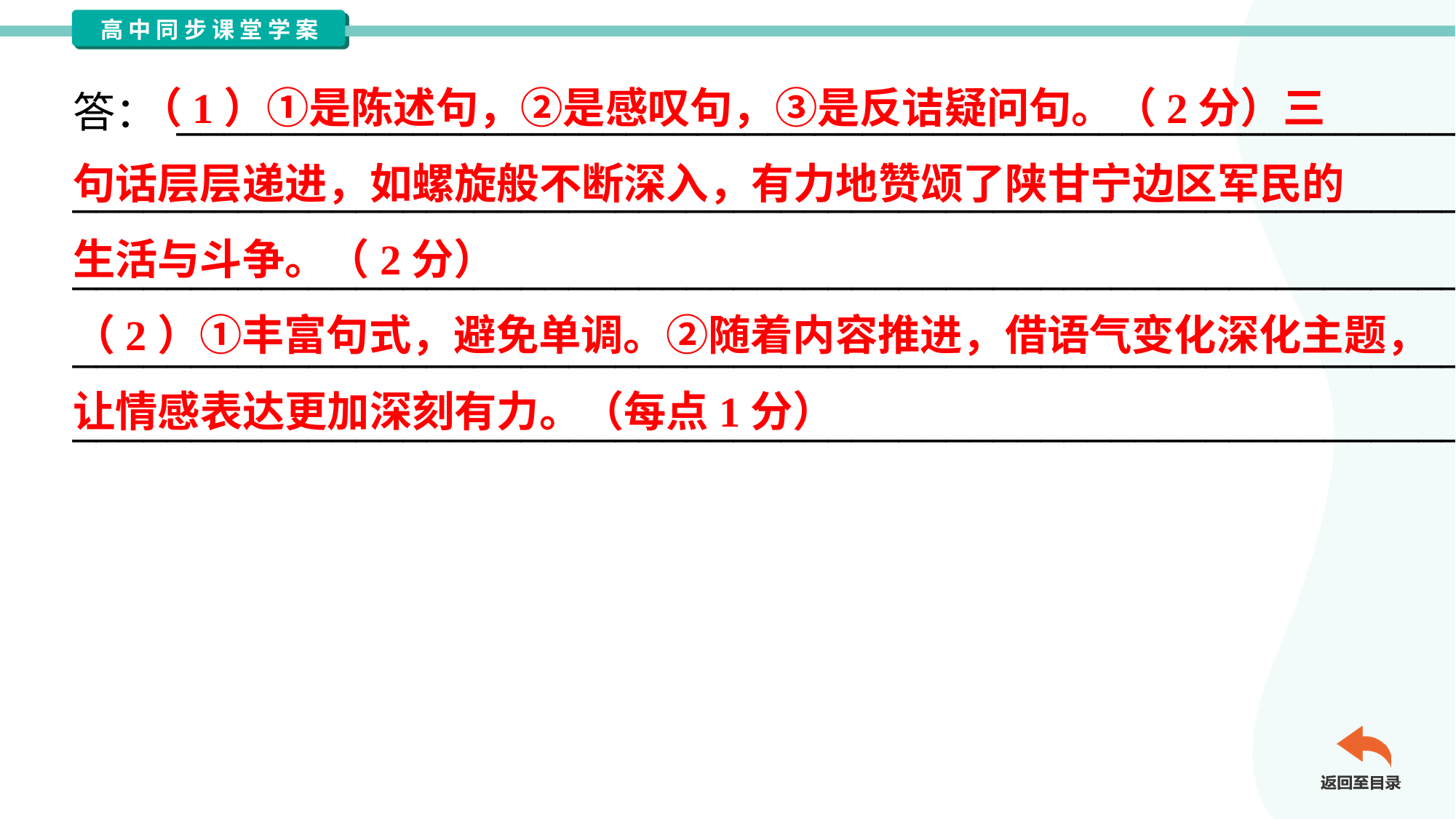

（1）①是陈述句，②是感叹句，③是反诘疑问句。（2分）三
句话层层递进，如螺旋般不断深入，有力地赞颂了陕甘宁边区军民的
生活与斗争。（2分）
（2）①丰富句式，避免单调。②随着内容推进，借语气变化深化主题，
让情感表达更加深刻有力。（每点1分）
答： ________________________________________________________
_____________________________________________________________
_____________________________________________________________
_____________________________________________________________
_____________________________________________________________